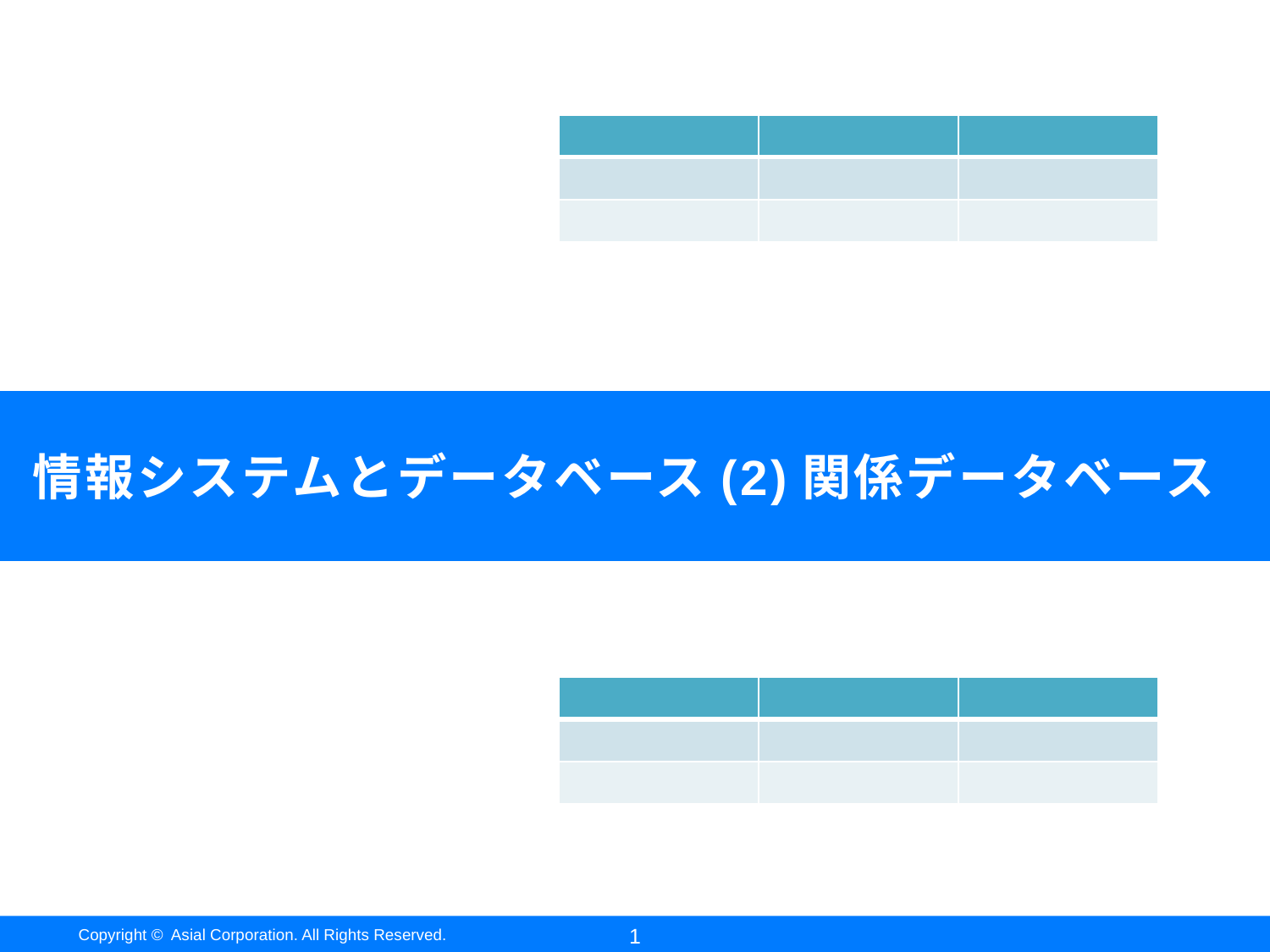

|  |  |  |
| --- | --- | --- |
|  |  |  |
|  |  |  |
# 情報システムとデータベース(2)関係データベース
|  |  |  |
| --- | --- | --- |
|  |  |  |
|  |  |  |
1